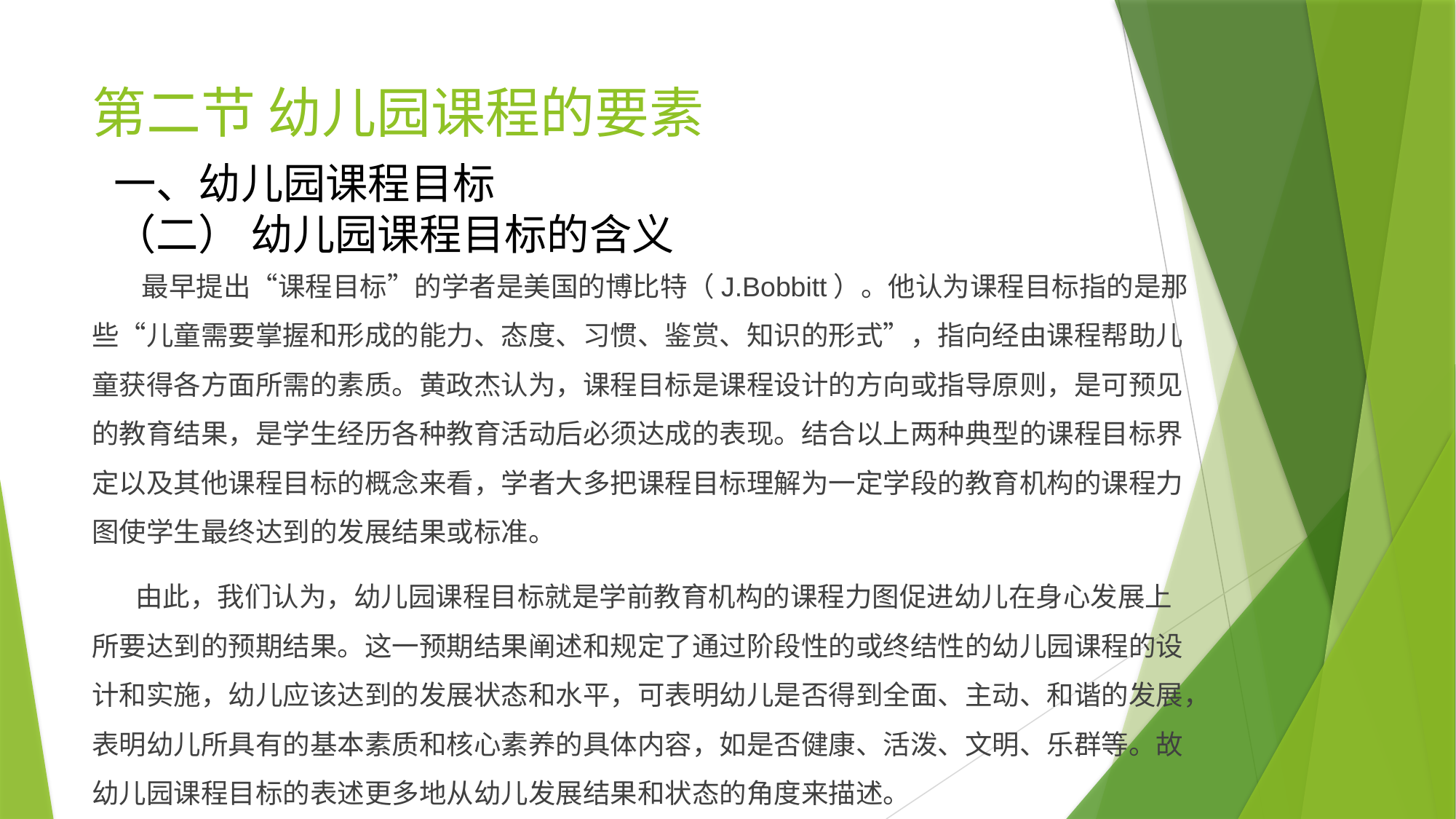

# 第二节 幼儿园课程的要素
一、幼儿园课程目标
（二） 幼儿园课程目标的含义
       最早提出“课程目标”的学者是美国的博比特（J.Bobbitt）。他认为课程目标指的是那些“儿童需要掌握和形成的能力、态度、习惯、鉴赏、知识的形式”，指向经由课程帮助儿童获得各方面所需的素质。黄政杰认为，课程目标是课程设计的方向或指导原则，是可预见的教育结果，是学生经历各种教育活动后必须达成的表现。结合以上两种典型的课程目标界定以及其他课程目标的概念来看，学者大多把课程目标理解为一定学段的教育机构的课程力图使学生最终达到的发展结果或标准。
      由此，我们认为，幼儿园课程目标就是学前教育机构的课程力图促进幼儿在身心发展上所要达到的预期结果。这一预期结果阐述和规定了通过阶段性的或终结性的幼儿园课程的设计和实施，幼儿应该达到的发展状态和水平，可表明幼儿是否得到全面、主动、和谐的发展，表明幼儿所具有的基本素质和核心素养的具体内容，如是否健康、活泼、文明、乐群等。故幼儿园课程目标的表述更多地从幼儿发展结果和状态的角度来描述。